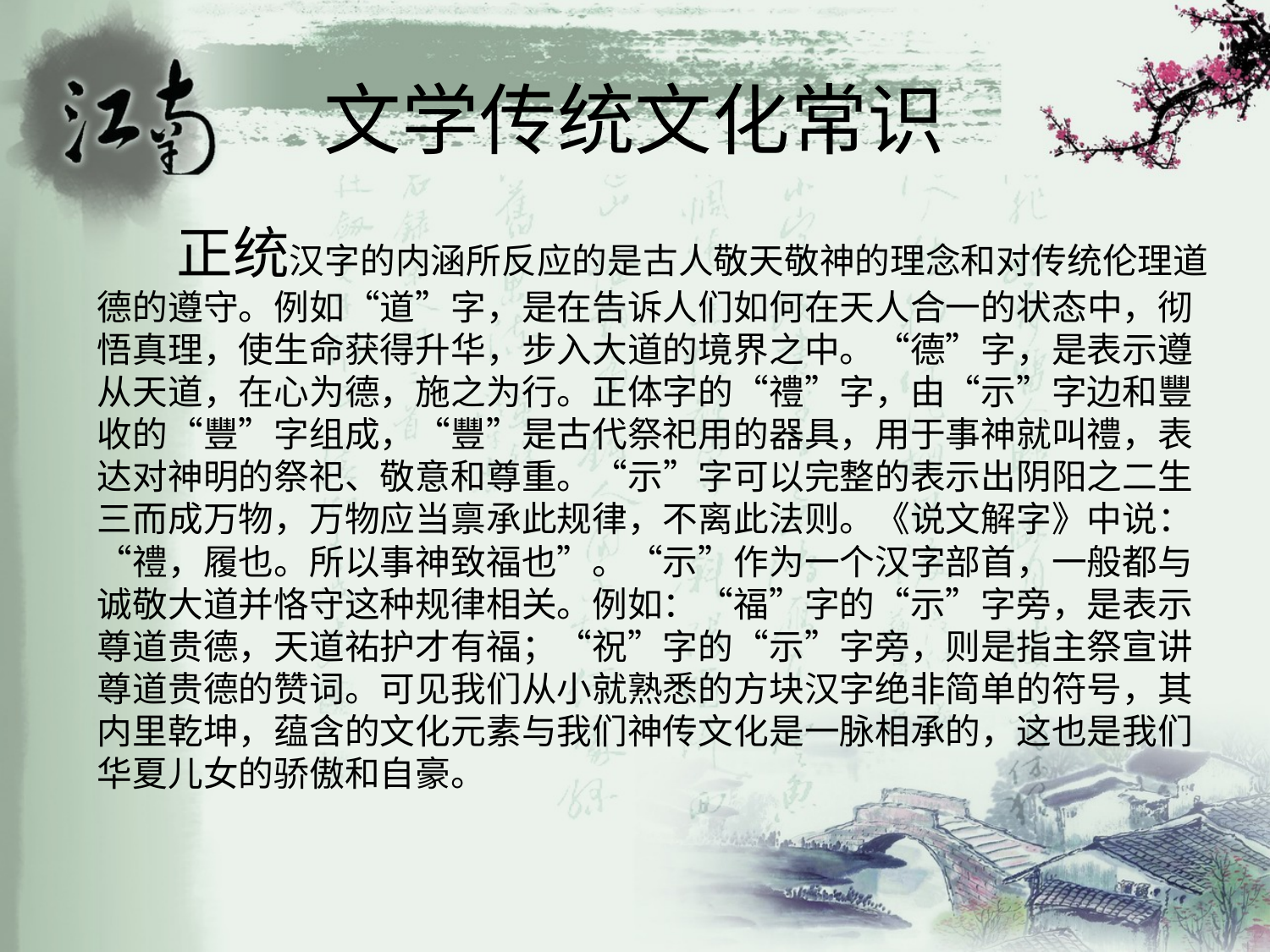

# 文学传统文化常识
         正统汉字的内涵所反应的是古人敬天敬神的理念和对传统伦理道德的遵守。例如“道”字，是在告诉人们如何在天人合一的状态中，彻悟真理，使生命获得升华，步入大道的境界之中。“德”字，是表示遵从天道，在心为德，施之为行。正体字的“禮”字，由“示”字边和豐收的“豐”字组成，“豐”是古代祭祀用的器具，用于事神就叫禮，表达对神明的祭祀、敬意和尊重。“示”字可以完整的表示出阴阳之二生三而成万物，万物应当禀承此规律，不离此法则。《说文解字》中说：“禮，履也。所以事神致福也”。“示”作为一个汉字部首，一般都与诚敬大道并恪守这种规律相关。例如：“福”字的“示”字旁，是表示尊道贵德，天道祐护才有福；“祝”字的“示”字旁，则是指主祭宣讲尊道贵德的赞词。可见我们从小就熟悉的方块汉字绝非简单的符号，其内里乾坤，蕴含的文化元素与我们神传文化是一脉相承的，这也是我们华夏儿女的骄傲和自豪。